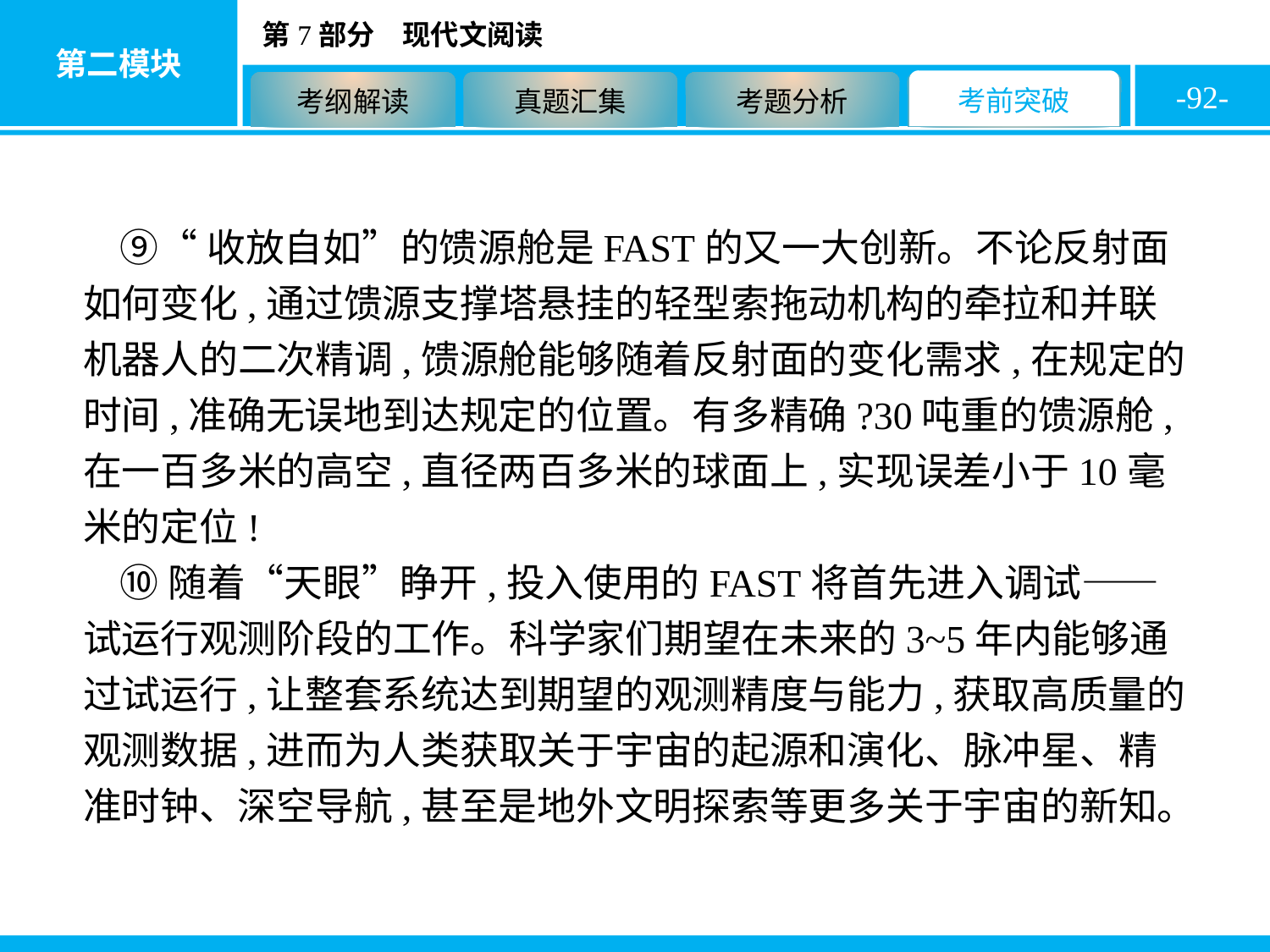

-92-
⑨“收放自如”的馈源舱是FAST的又一大创新。不论反射面如何变化,通过馈源支撑塔悬挂的轻型索拖动机构的牵拉和并联机器人的二次精调,馈源舱能够随着反射面的变化需求,在规定的时间,准确无误地到达规定的位置。有多精确?30吨重的馈源舱,在一百多米的高空,直径两百多米的球面上,实现误差小于10毫米的定位!
⑩随着“天眼”睁开,投入使用的FAST将首先进入调试——试运行观测阶段的工作。科学家们期望在未来的3~5年内能够通过试运行,让整套系统达到期望的观测精度与能力,获取高质量的观测数据,进而为人类获取关于宇宙的起源和演化、脉冲星、精准时钟、深空导航,甚至是地外文明探索等更多关于宇宙的新知。